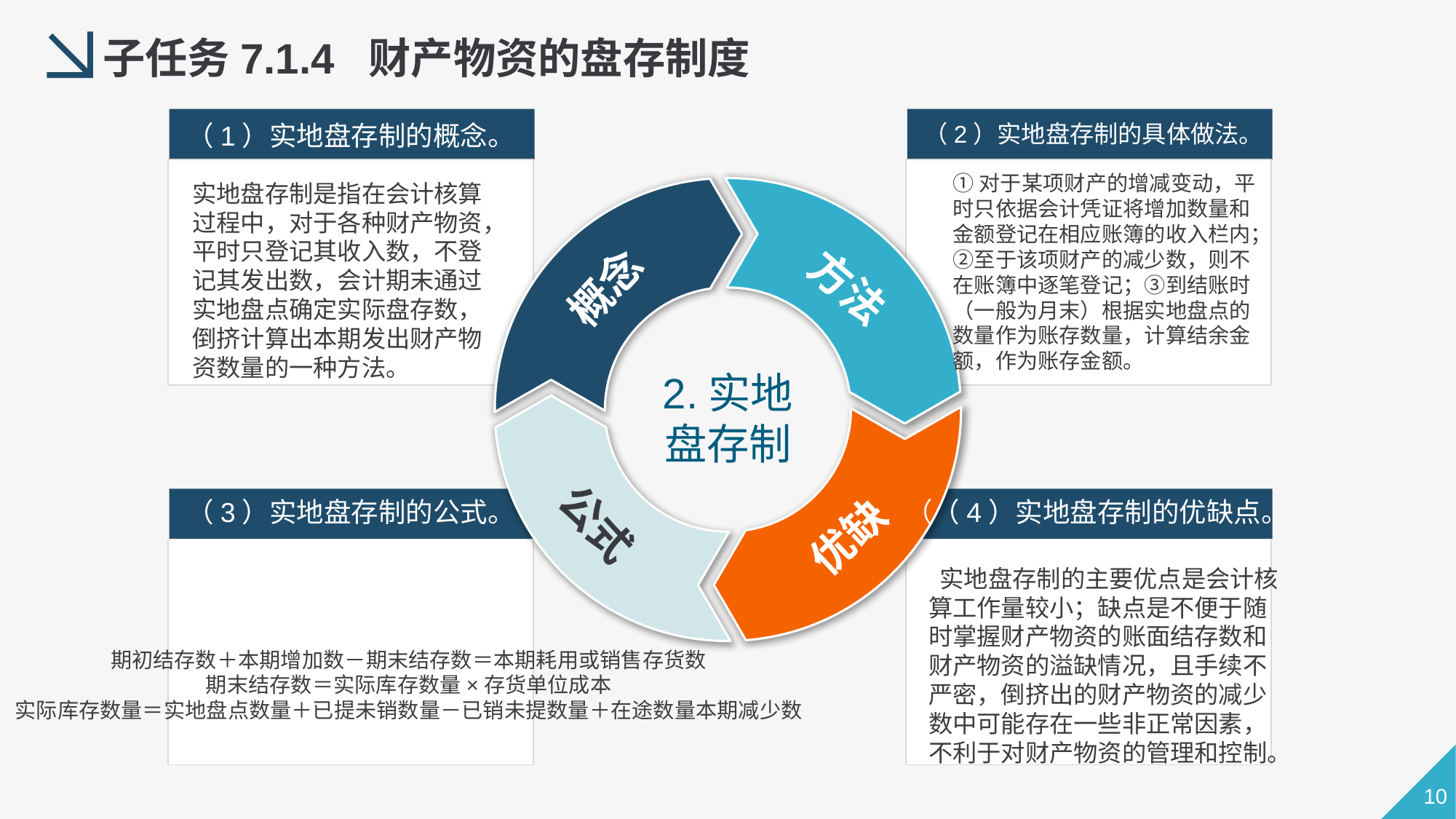

子任务7.1.4  财产物资的盘存制度

（1）实地盘存制的概念。
（2）实地盘存制的具体做法。
①对于某项财产的增减变动，平时只依据会计凭证将增加数量和金额登记在相应账簿的收入栏内；②至于该项财产的减少数，则不在账簿中逐笔登记；③到结账时（一般为月末）根据实地盘点的数量作为账存数量，计算结余金额，作为账存金额。
实地盘存制是指在会计核算过程中，对于各种财产物资，平时只登记其收入数，不登记其发出数，会计期末通过实地盘点确定实际盘存数，倒挤计算出本期发出财产物资数量的一种方法。

概念
方法
2.实地盘存制

（3）实地盘存制的公式。
（（4）实地盘存制的优缺点。
公式
优缺
 实地盘存制的主要优点是会计核算工作量较小；缺点是不便于随时掌握财产物资的账面结存数和财产物资的溢缺情况，且手续不严密，倒挤出的财产物资的减少数中可能存在一些非正常因素，不利于对财产物资的管理和控制。
期初结存数＋本期增加数－期末结存数＝本期耗用或销售存货数
期末结存数＝实际库存数量×存货单位成本
实际库存数量＝实地盘点数量＋已提未销数量－已销未提数量＋在途数量本期减少数